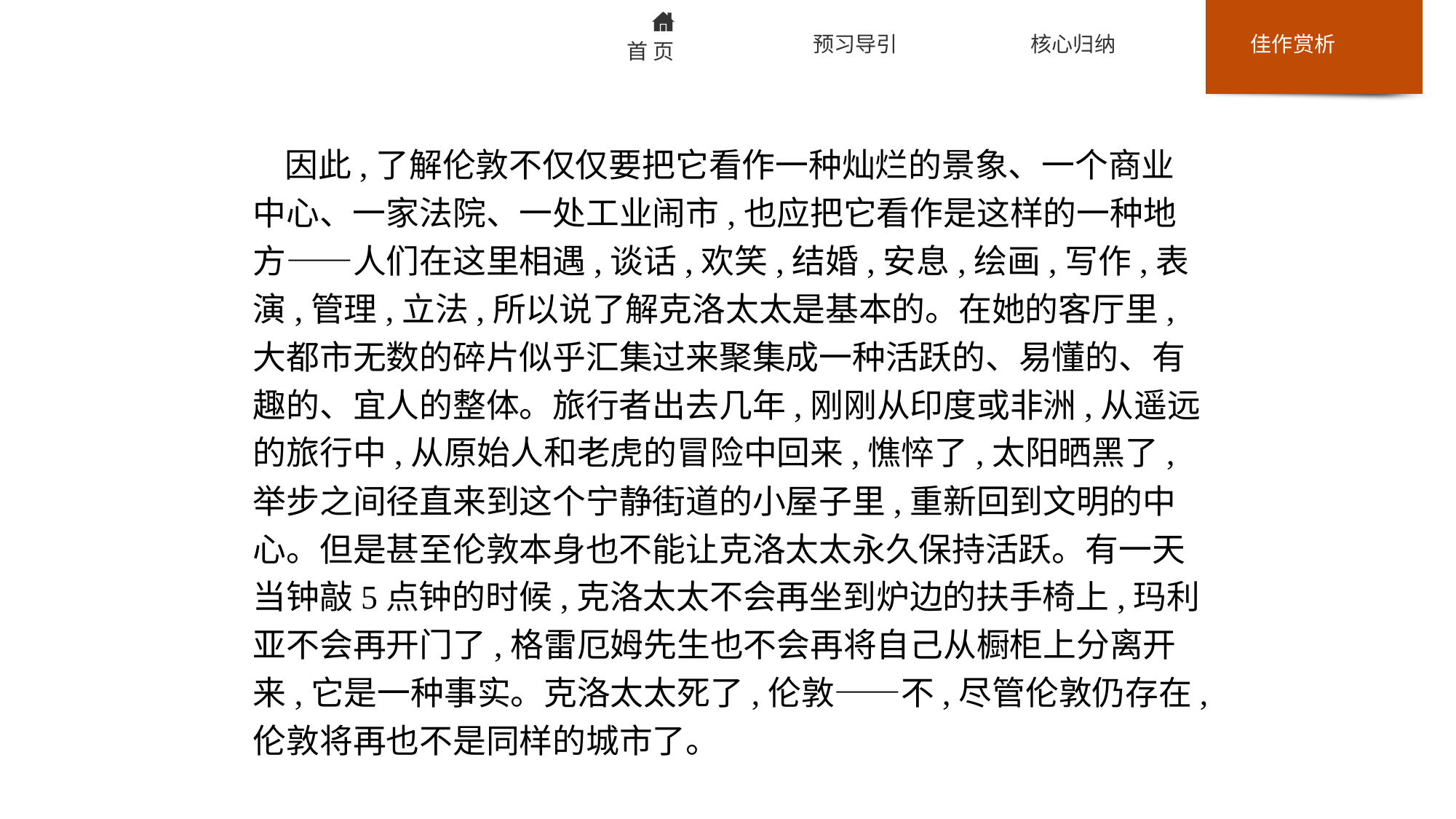

因此,了解伦敦不仅仅要把它看作一种灿烂的景象、一个商业中心、一家法院、一处工业闹市,也应把它看作是这样的一种地方——人们在这里相遇,谈话,欢笑,结婚,安息,绘画,写作,表演,管理,立法,所以说了解克洛太太是基本的。在她的客厅里,大都市无数的碎片似乎汇集过来聚集成一种活跃的、易懂的、有趣的、宜人的整体。旅行者出去几年,刚刚从印度或非洲,从遥远的旅行中,从原始人和老虎的冒险中回来,憔悴了,太阳晒黑了,举步之间径直来到这个宁静街道的小屋子里,重新回到文明的中心。但是甚至伦敦本身也不能让克洛太太永久保持活跃。有一天当钟敲5点钟的时候,克洛太太不会再坐到炉边的扶手椅上,玛利亚不会再开门了,格雷厄姆先生也不会再将自己从橱柜上分离开来,它是一种事实。克洛太太死了,伦敦——不,尽管伦敦仍存在,伦敦将再也不是同样的城市了。